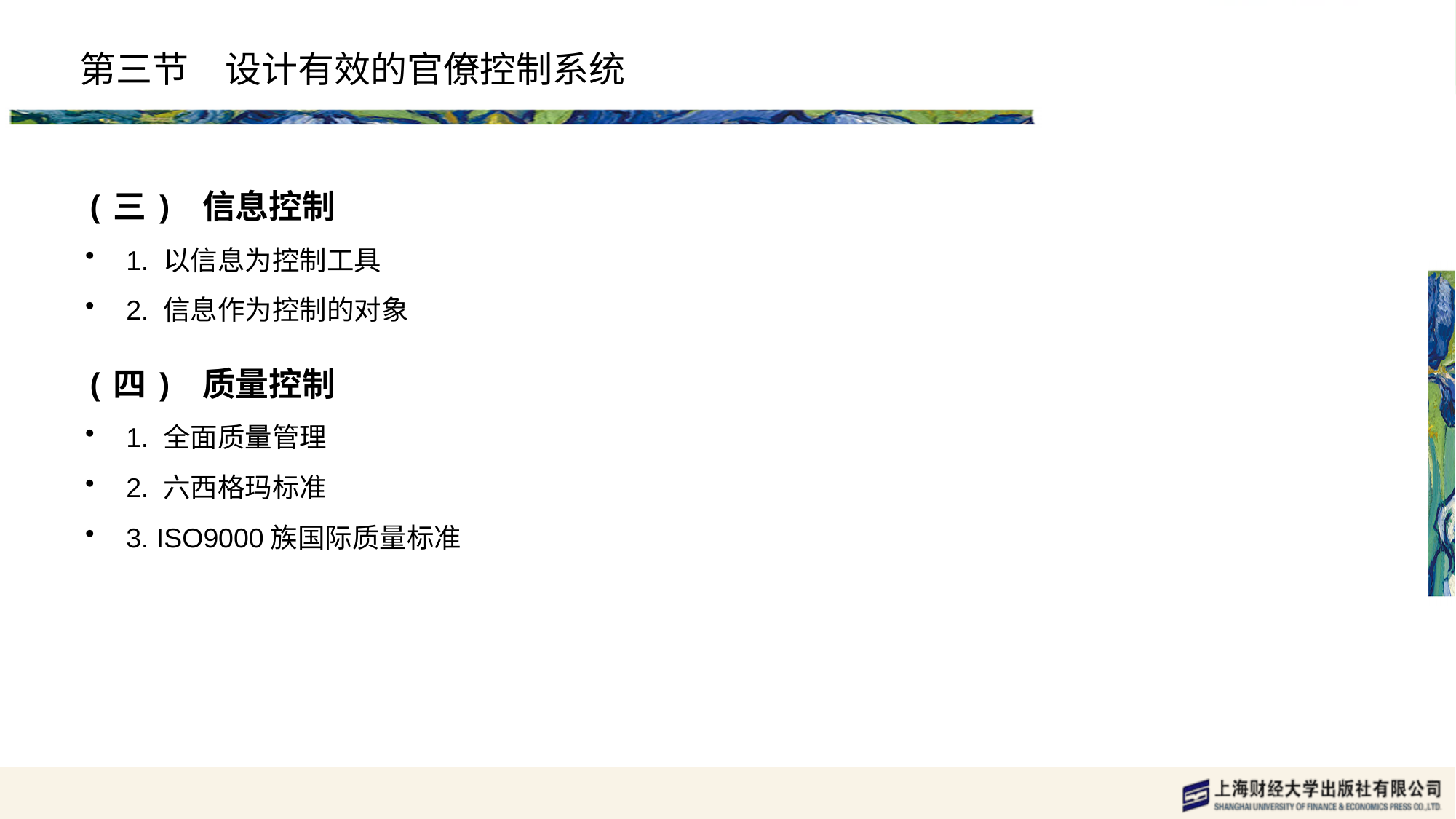

# 第三节　设计有效的官僚控制系统
(三) 信息控制
1. 以信息为控制工具
2. 信息作为控制的对象
(四) 质量控制
1. 全面质量管理
2. 六西格玛标准
3. ISO9000族国际质量标准